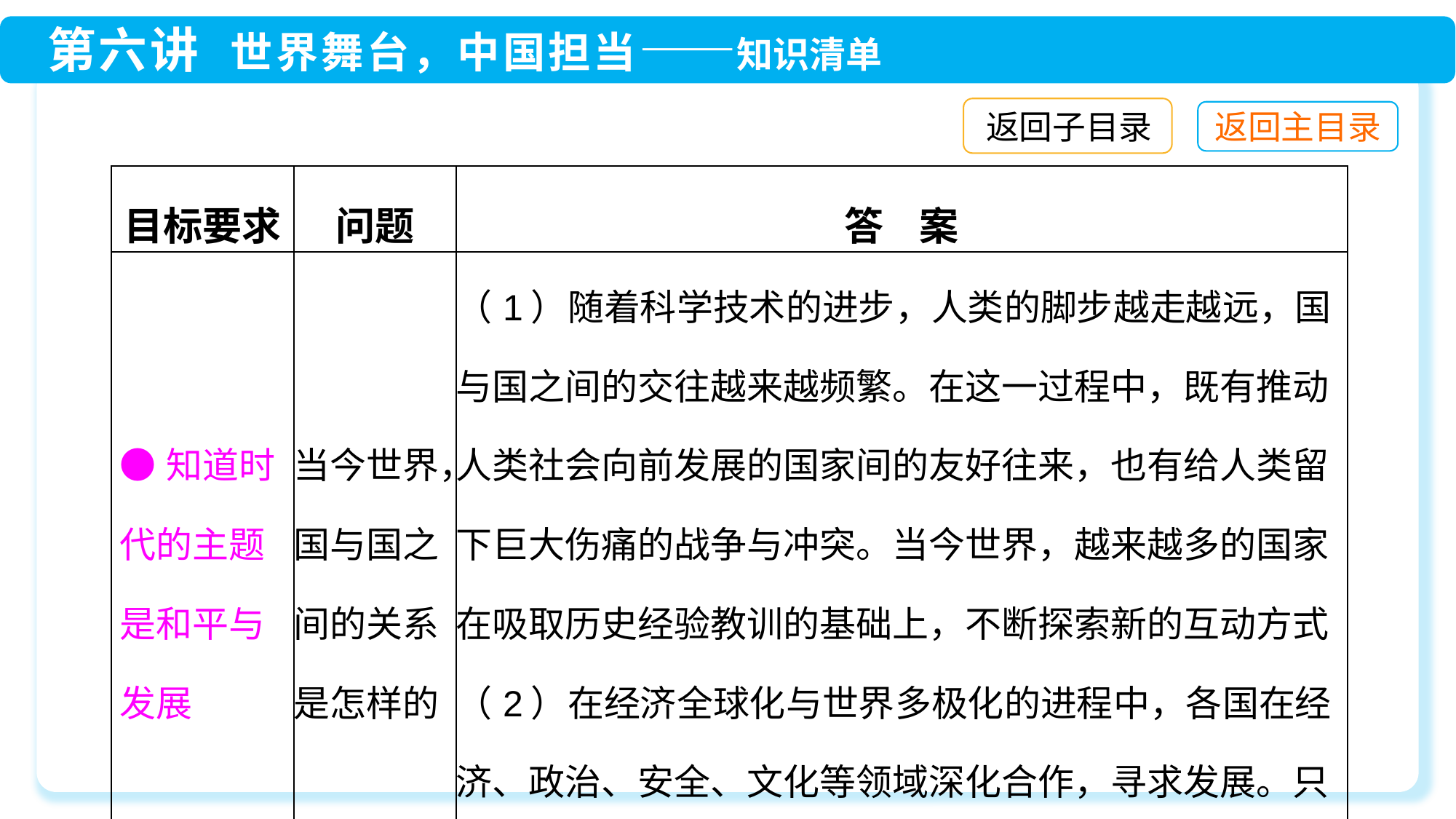

返回子目录
| 目标要求 | 问题 | 答 案 |
| --- | --- | --- |
| ●知道时代的主题是和平与发展 | 当今世界，国与国之间的关系是怎样的 | （1）随着科学技术的进步，人类的脚步越走越远，国与国之间的交往越来越频繁。在这一过程中，既有推动人类社会向前发展的国家间的友好往来，也有给人类留下巨大伤痛的战争与冲突。当今世界，越来越多的国家在吸取历史经验教训的基础上，不断探索新的互动方式 （2）在经济全球化与世界多极化的进程中，各国在经济、政治、安全、文化等领域深化合作，寻求发展。只有合作互惠，才能使世界各国共同发展 |